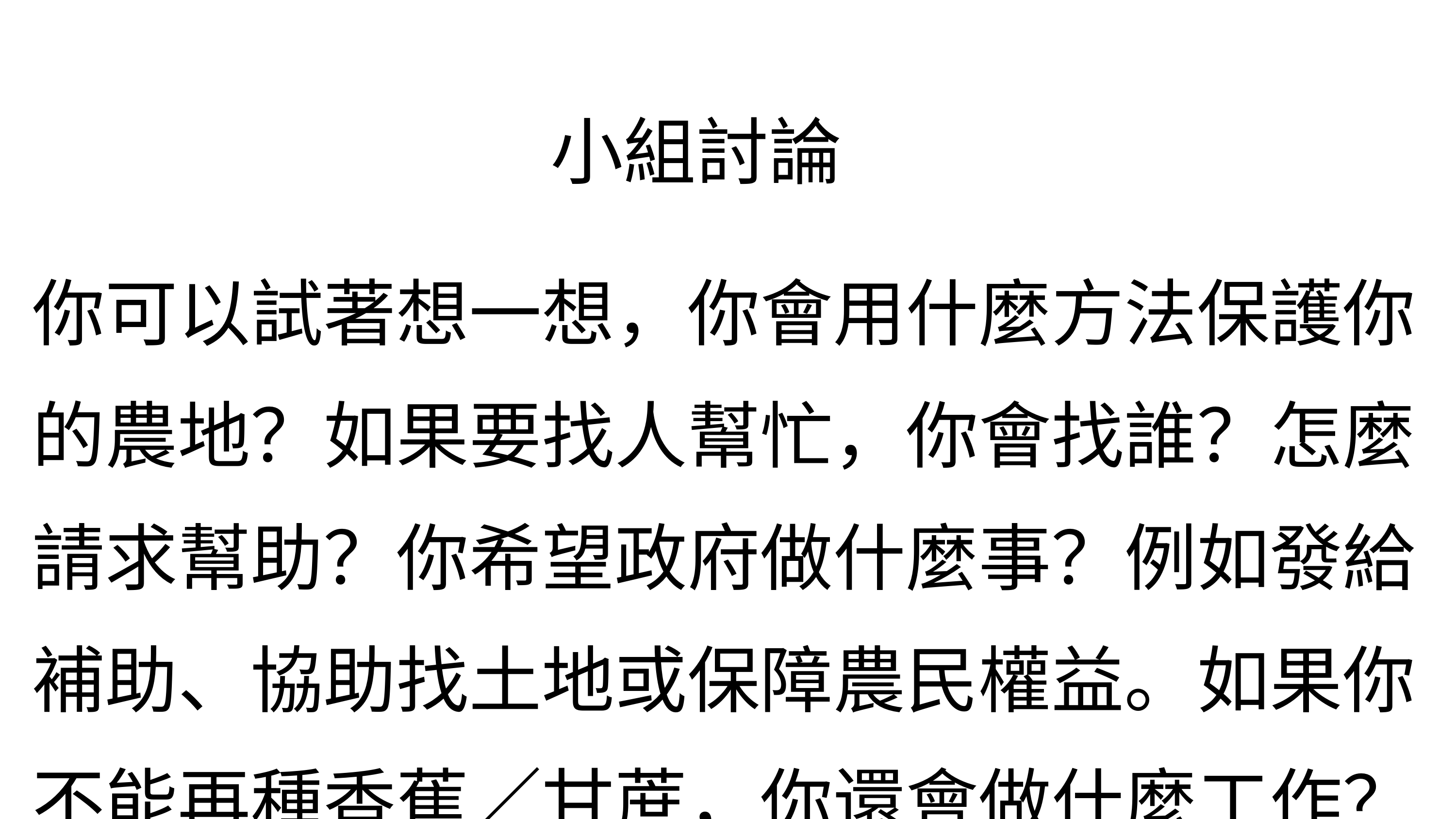

小組討論
你可以試著想一想，你會用什麼方法保護你的農地？如果要找人幫忙，你會找誰？怎麼請求幫助？你希望政府做什麼事？例如發給補助、協助找土地或保障農民權益。如果你不能再種香蕉／甘蔗，你還會做什麼工作？